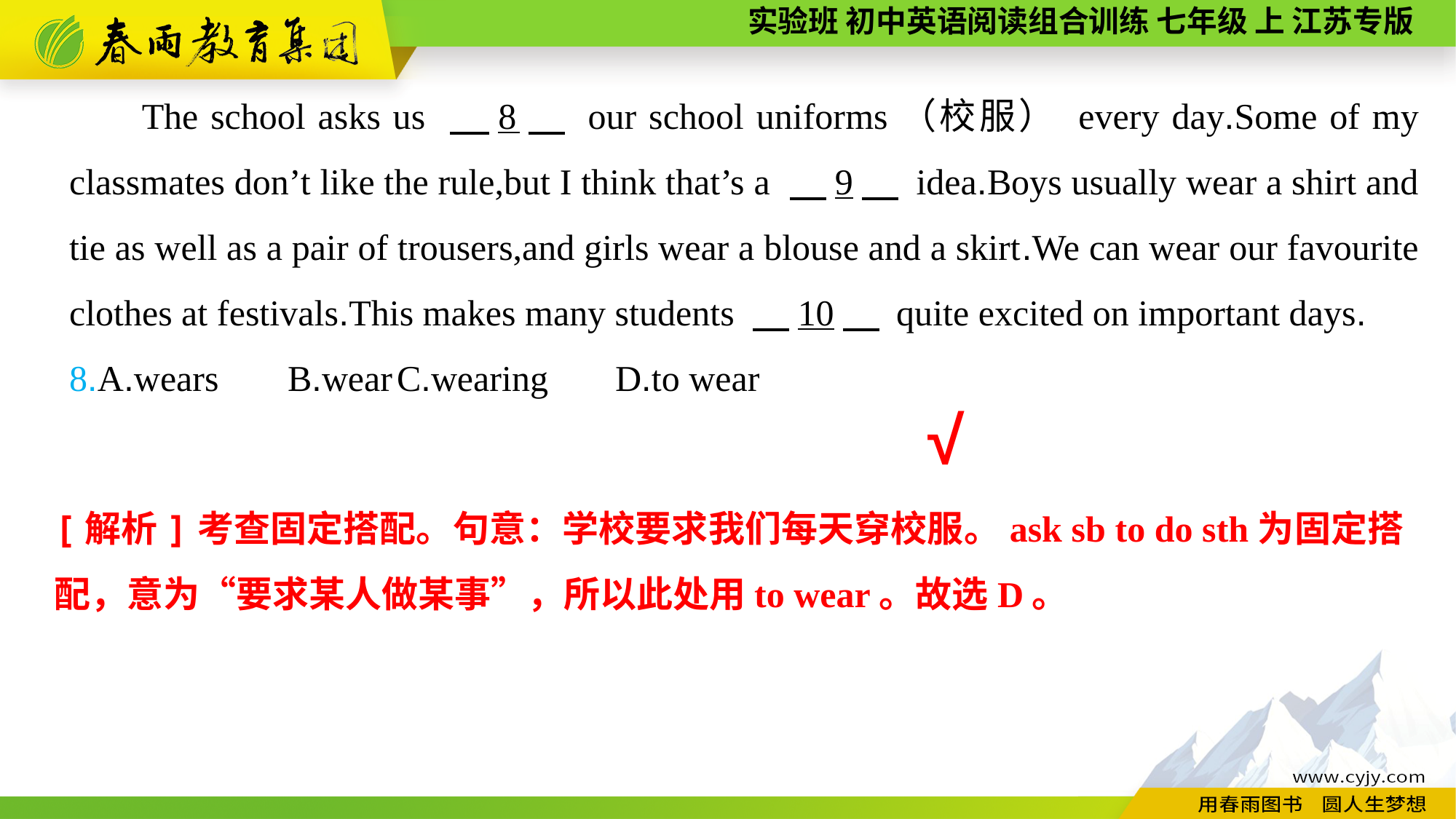

The school asks us 　8　 our school uniforms（校服） every day.Some of my classmates don’t like the rule,but I think that’s a 　9　 idea.Boys usually wear a shirt and tie as well as a pair of trousers,and girls wear a blouse and a skirt.We can wear our favourite clothes at festivals.This makes many students 　10　 quite excited on important days.
8.A.wears	B.wear	C.wearing	D.to wear
√
[解析]考查固定搭配。句意：学校要求我们每天穿校服。ask sb to do sth为固定搭配，意为“要求某人做某事”，所以此处用to wear。故选D。